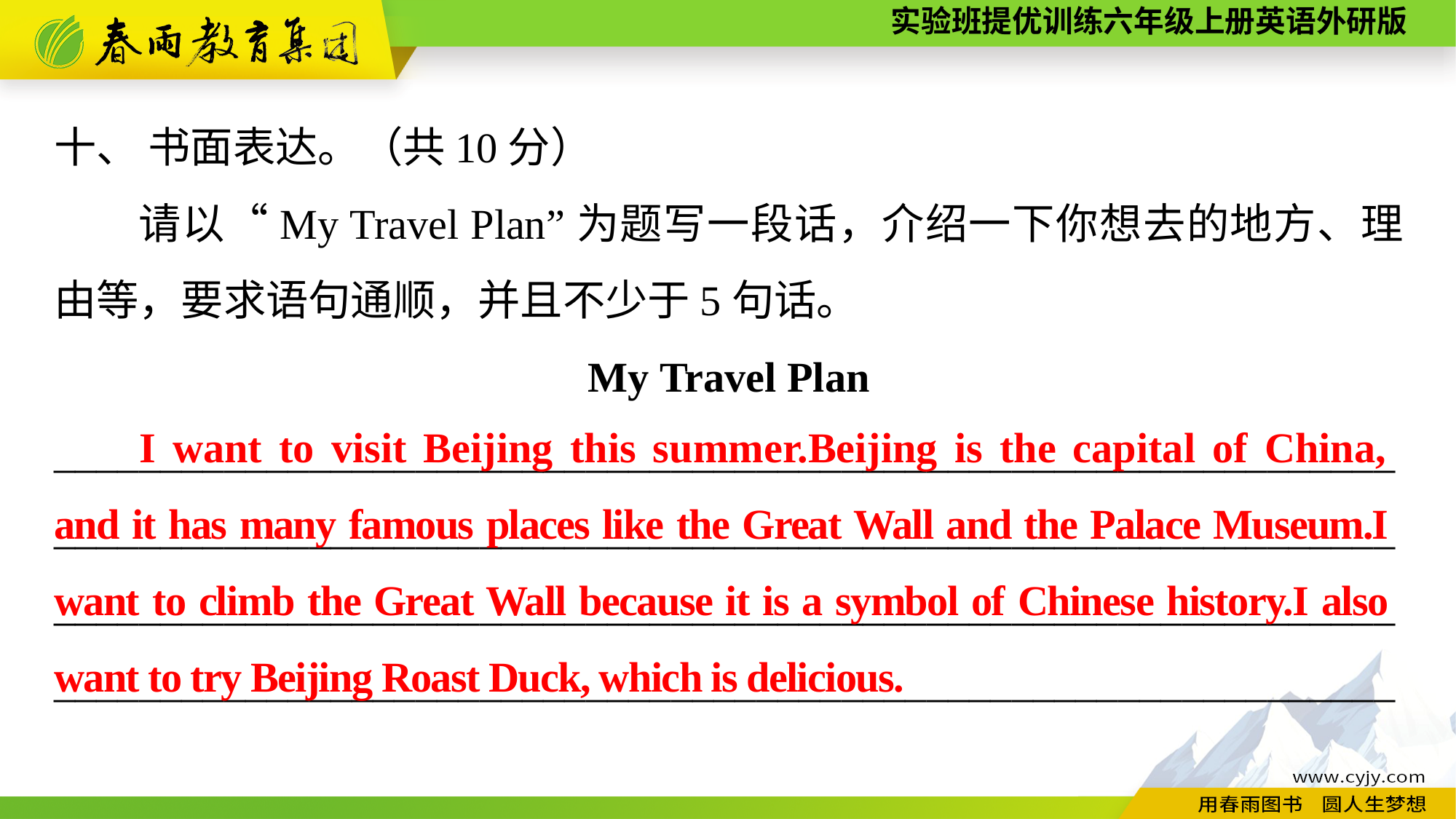

十、 书面表达。（共10分）
请以“My Travel Plan”为题写一段话，介绍一下你想去的地方、理由等，要求语句通顺，并且不少于5句话。
My Travel Plan
____________________________________________________________________________________________________________________________________________________________________________________________________________________________________________________________
I want to visit Beijing this summer.Beijing is the capital of China, and it has many famous places like the Great Wall and the Palace Museum.I want to climb the Great Wall because it is a symbol of Chinese history.I also want to try Beijing Roast Duck, which is delicious.